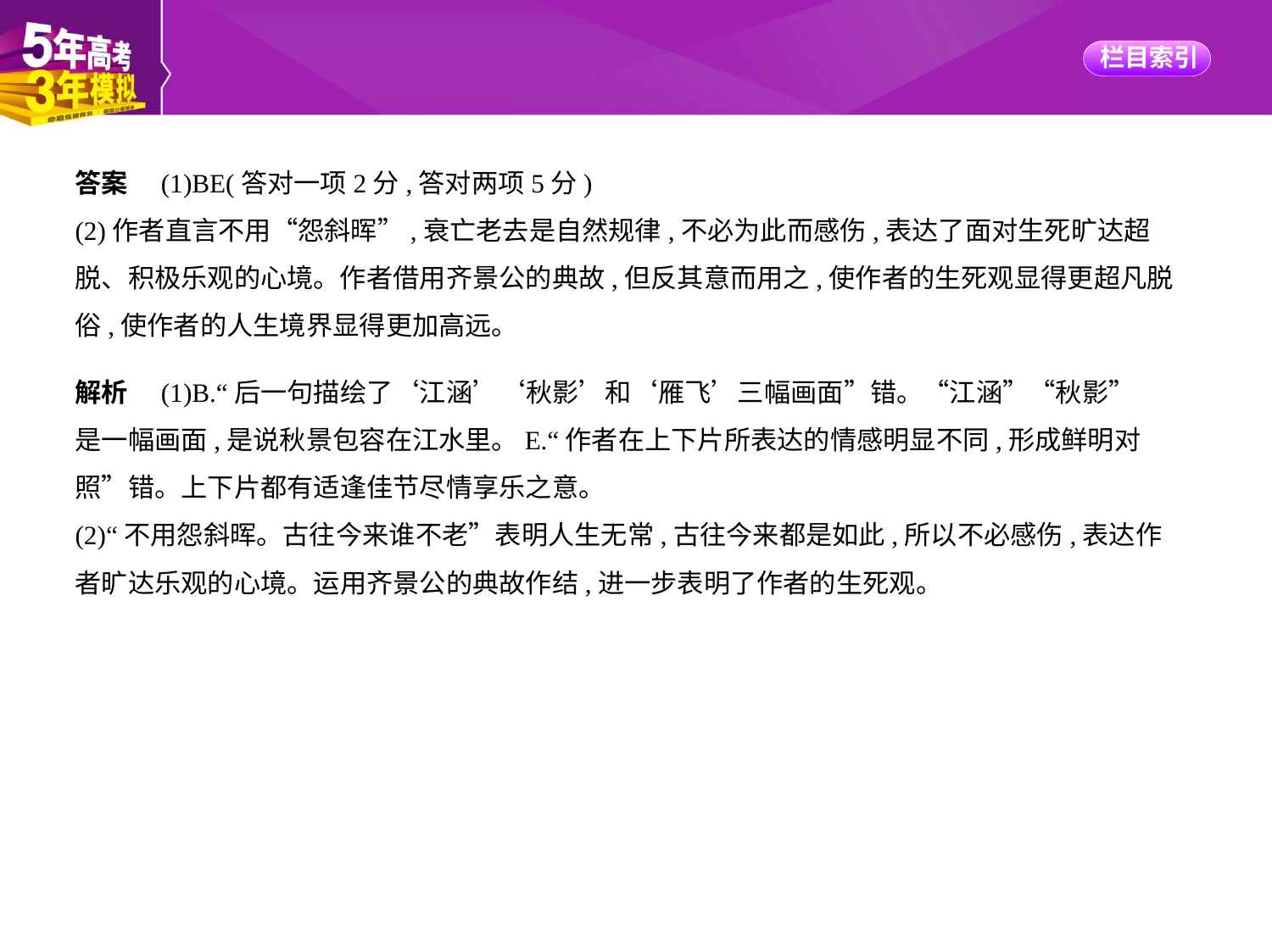

答案　(1)BE(答对一项2分,答对两项5分)
(2)作者直言不用“怨斜晖”,衰亡老去是自然规律,不必为此而感伤,表达了面对生死旷达超
脱、积极乐观的心境。作者借用齐景公的典故,但反其意而用之,使作者的生死观显得更超凡脱
俗,使作者的人生境界显得更加高远。
解析　(1)B.“后一句描绘了‘江涵’‘秋影’和‘雁飞’三幅画面”错。“江涵”“秋影”
是一幅画面,是说秋景包容在江水里。E.“作者在上下片所表达的情感明显不同,形成鲜明对
照”错。上下片都有适逢佳节尽情享乐之意。
(2)“不用怨斜晖。古往今来谁不老”表明人生无常,古往今来都是如此,所以不必感伤,表达作
者旷达乐观的心境。运用齐景公的典故作结,进一步表明了作者的生死观。